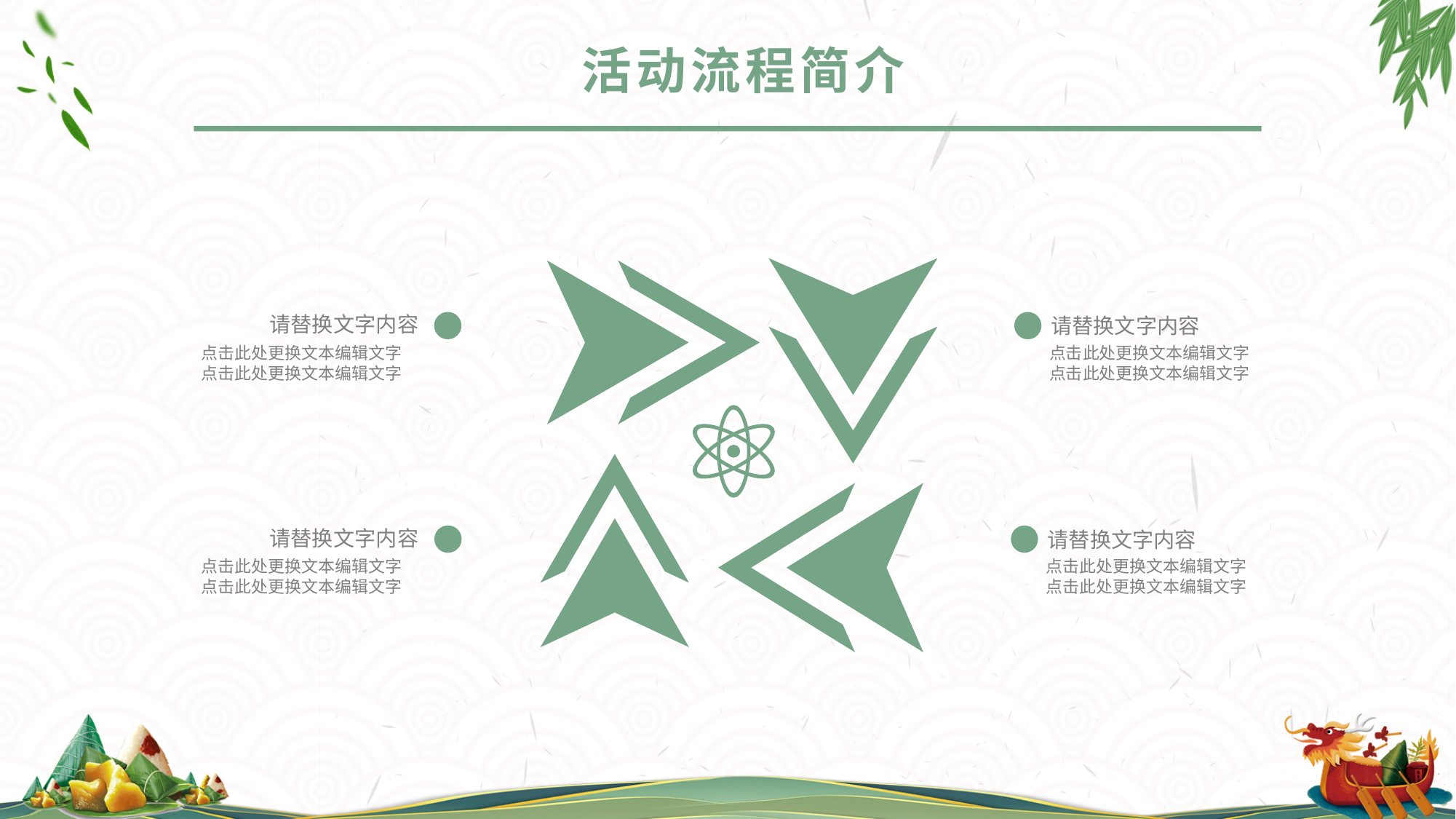

活动流程简介

请替换文字内容
请替换文字内容

点击此处更换文本编辑文字
点击此处更换文本编辑文字

点击此处更换文本编辑文字
点击此处更换文本编辑文字

请替换文字内容
请替换文字内容

点击此处更换文本编辑文字
点击此处更换文本编辑文字

点击此处更换文本编辑文字
点击此处更换文本编辑文字